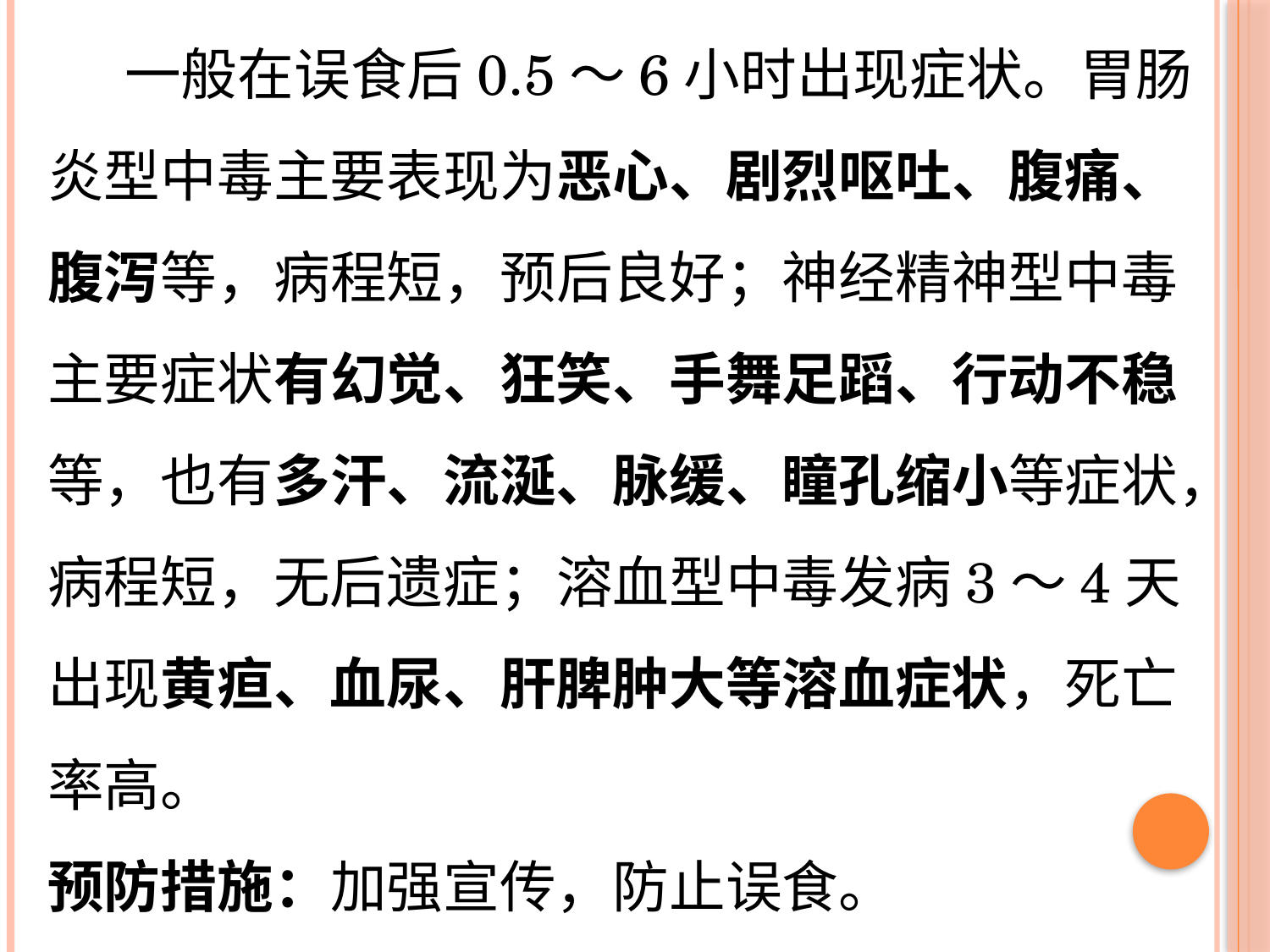

一般在误食后0.5～6小时出现症状。胃肠炎型中毒主要表现为恶心、剧烈呕吐、腹痛、腹泻等，病程短，预后良好；神经精神型中毒主要症状有幻觉、狂笑、手舞足蹈、行动不稳等，也有多汗、流涎、脉缓、瞳孔缩小等症状，病程短，无后遗症；溶血型中毒发病3～4天出现黄疸、血尿、肝脾肿大等溶血症状，死亡率高。
预防措施：加强宣传，防止误食。